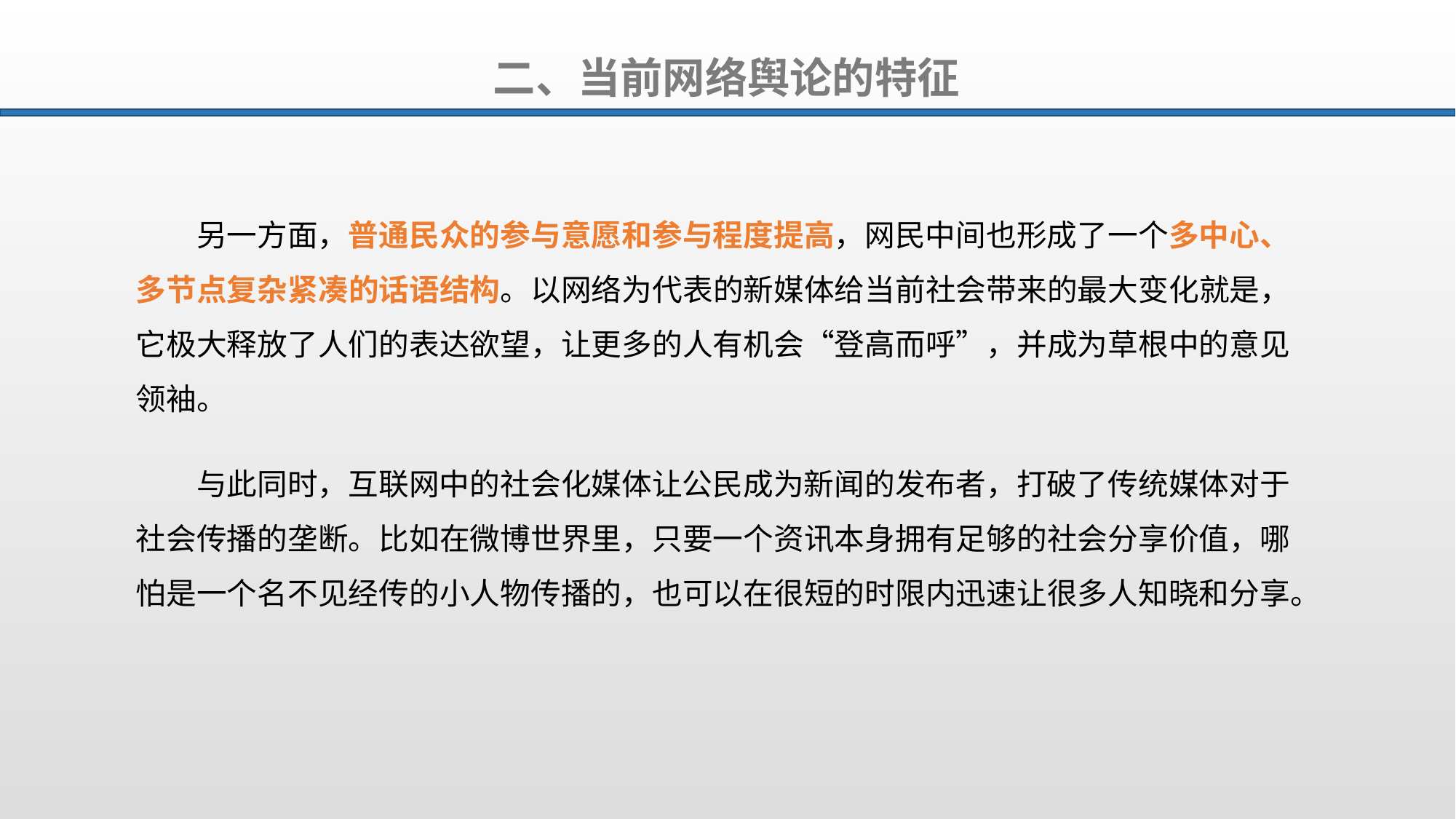

二、当前网络舆论的特征

另一方面，普通民众的参与意愿和参与程度提高，网民中间也形成了一个多中心、多节点复杂紧凑的话语结构。以网络为代表的新媒体给当前社会带来的最大变化就是，它极大释放了人们的表达欲望，让更多的人有机会“登高而呼”，并成为草根中的意见领袖。
与此同时，互联网中的社会化媒体让公民成为新闻的发布者，打破了传统媒体对于社会传播的垄断。比如在微博世界里，只要一个资讯本身拥有足够的社会分享价值，哪怕是一个名不见经传的小人物传播的，也可以在很短的时限内迅速让很多人知晓和分享。